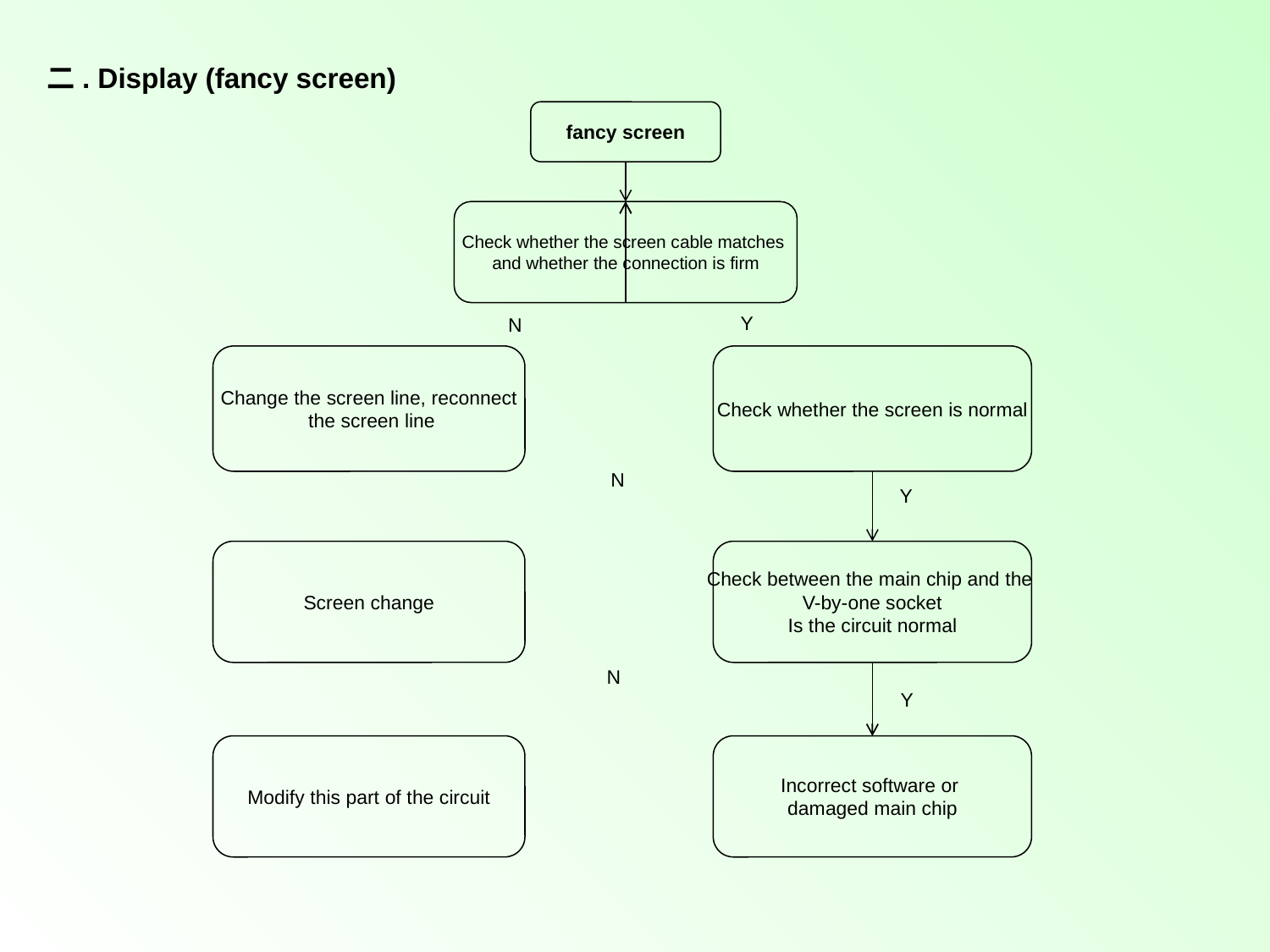

二. Display (fancy screen)
fancy screen
Check whether the screen cable matches
and whether the connection is firm
Y
N
Change the screen line, reconnect
 the screen line
Check whether the screen is normal
N
Y
Screen change
Check between the main chip and the
V-by-one socket
Is the circuit normal
N
Y
Modify this part of the circuit
Incorrect software or
damaged main chip